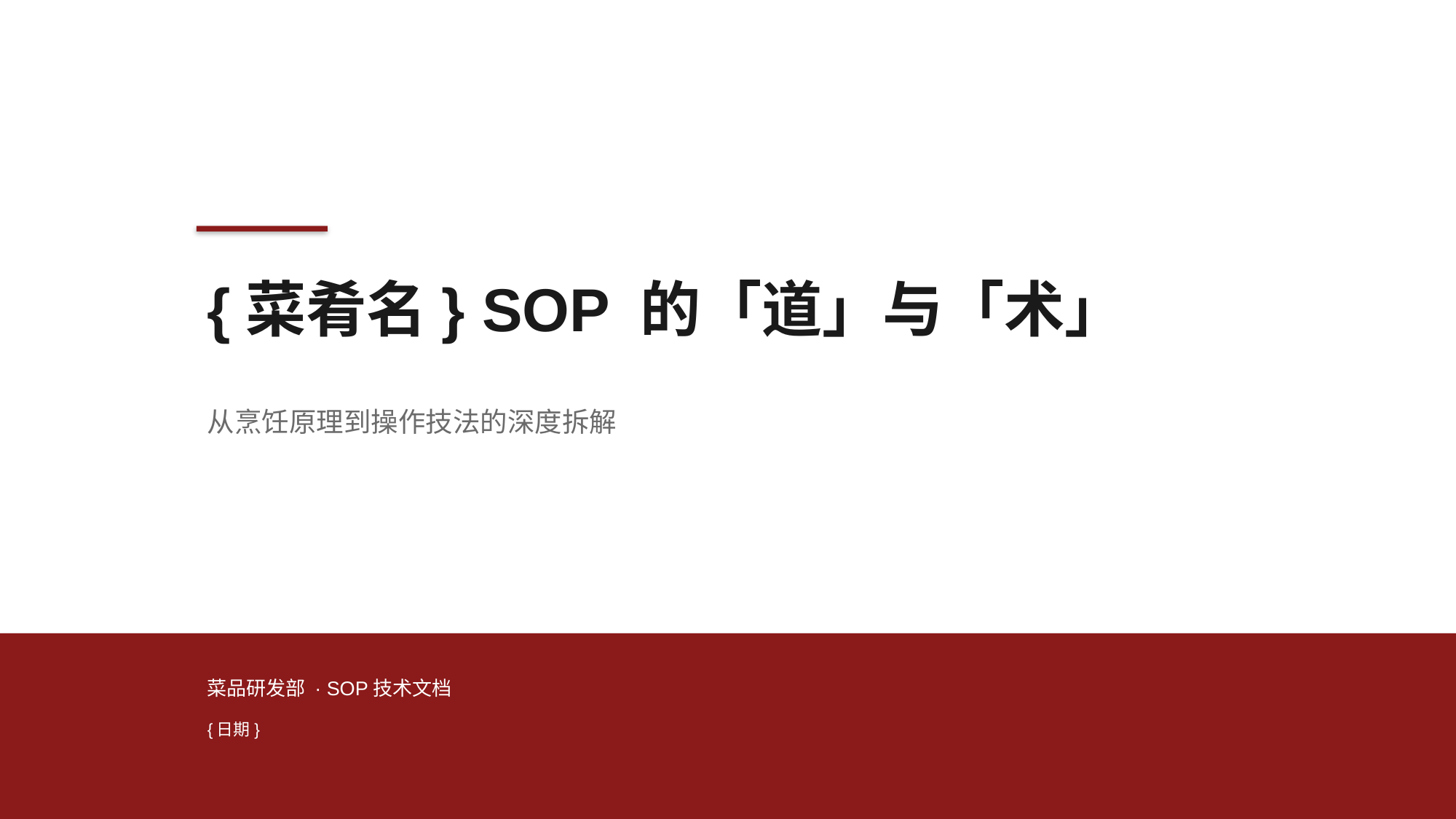

{菜肴名} SOP 的「道」与「术」
从烹饪原理到操作技法的深度拆解

菜品研发部 · SOP技术文档
{日期}